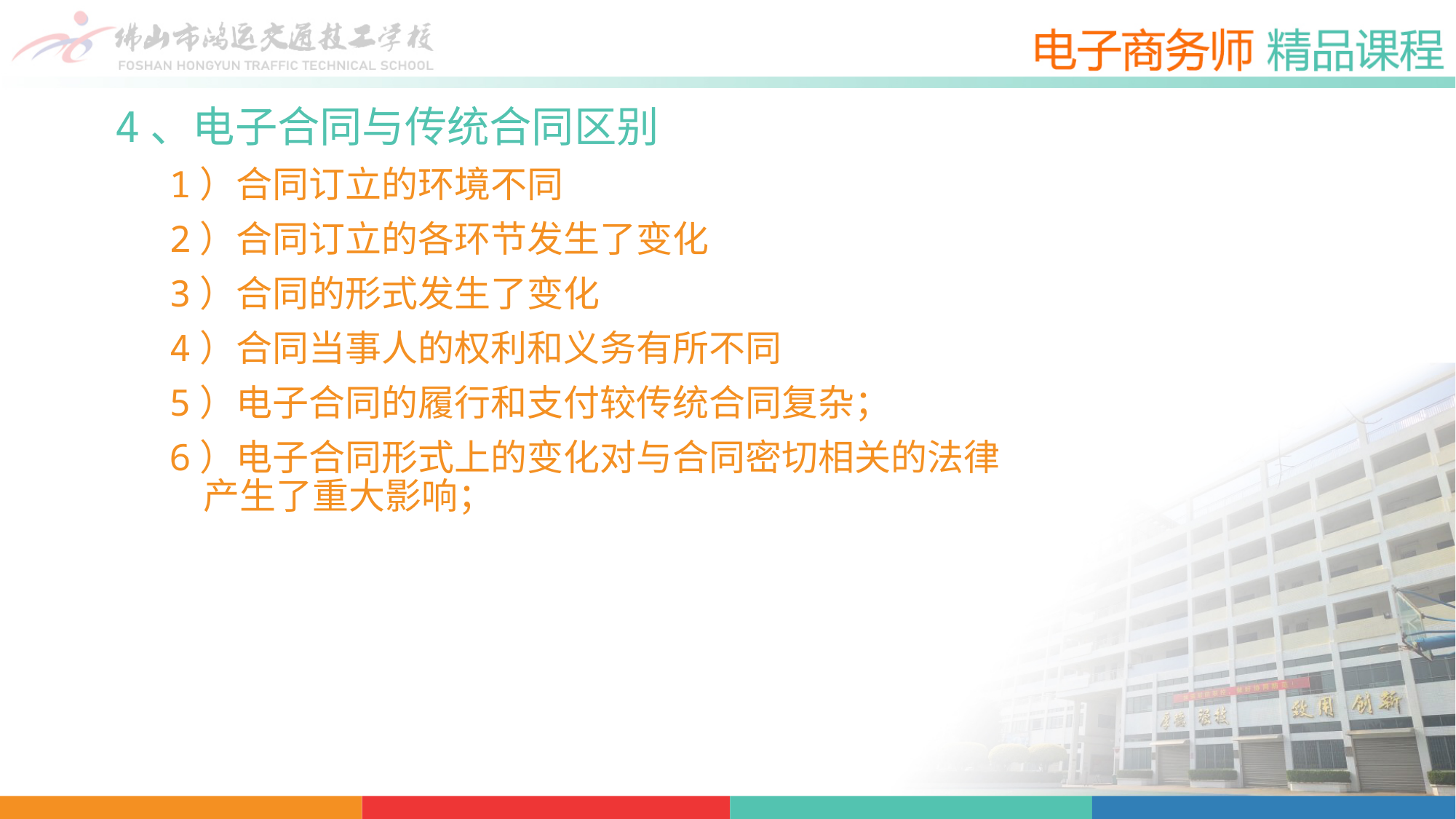

4、电子合同与传统合同区别
1）合同订立的环境不同
2）合同订立的各环节发生了变化
3）合同的形式发生了变化
4）合同当事人的权利和义务有所不同
5）电子合同的履行和支付较传统合同复杂；
6）电子合同形式上的变化对与合同密切相关的法律产生了重大影响；